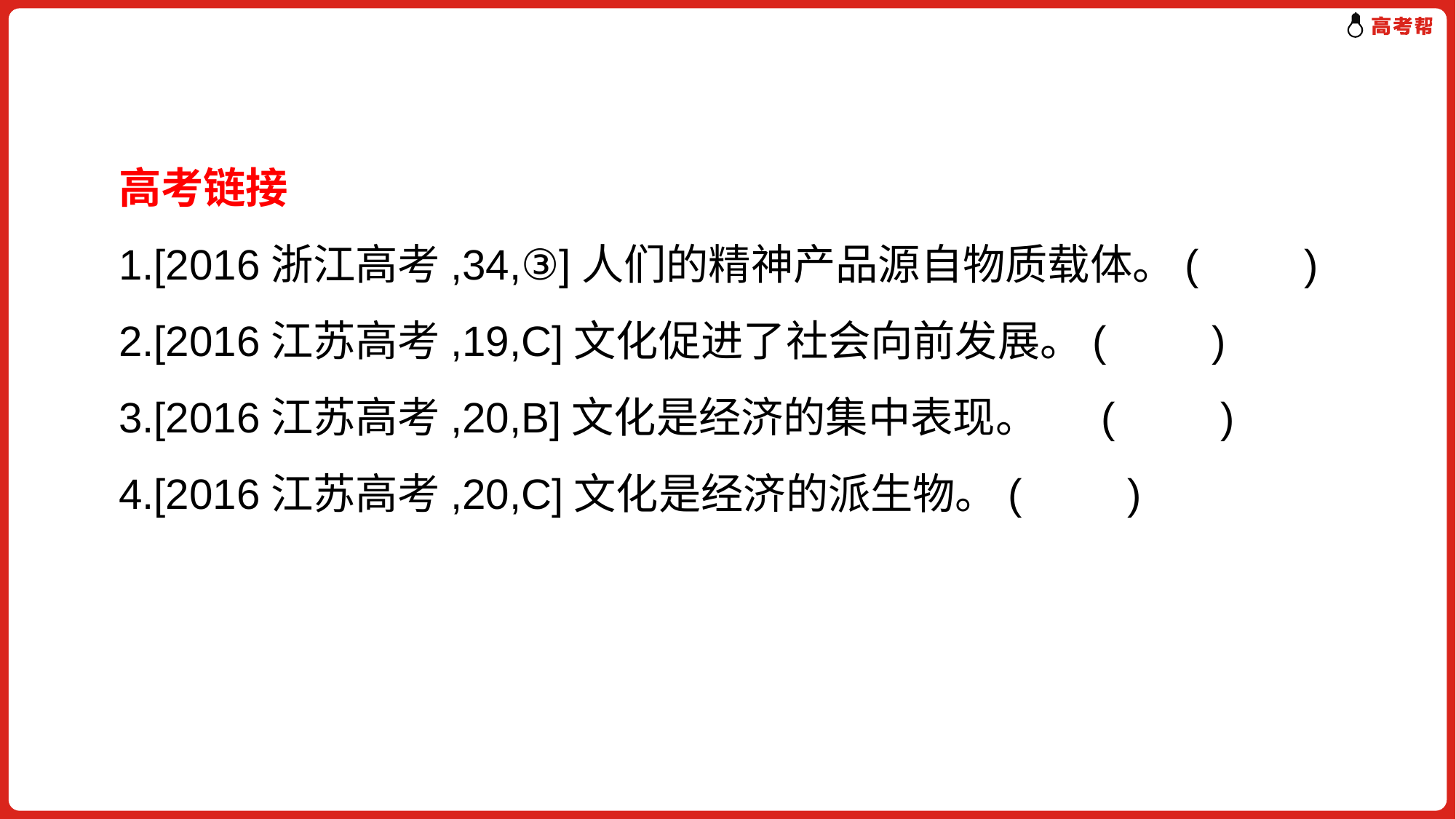

高考链接
1.[2016浙江高考,34,③]人们的精神产品源自物质载体。(　　)
2.[2016江苏高考,19,C]文化促进了社会向前发展。(　　)
3.[2016江苏高考,20,B]文化是经济的集中表现。	(　　)
4.[2016江苏高考,20,C]文化是经济的派生物。(　　)